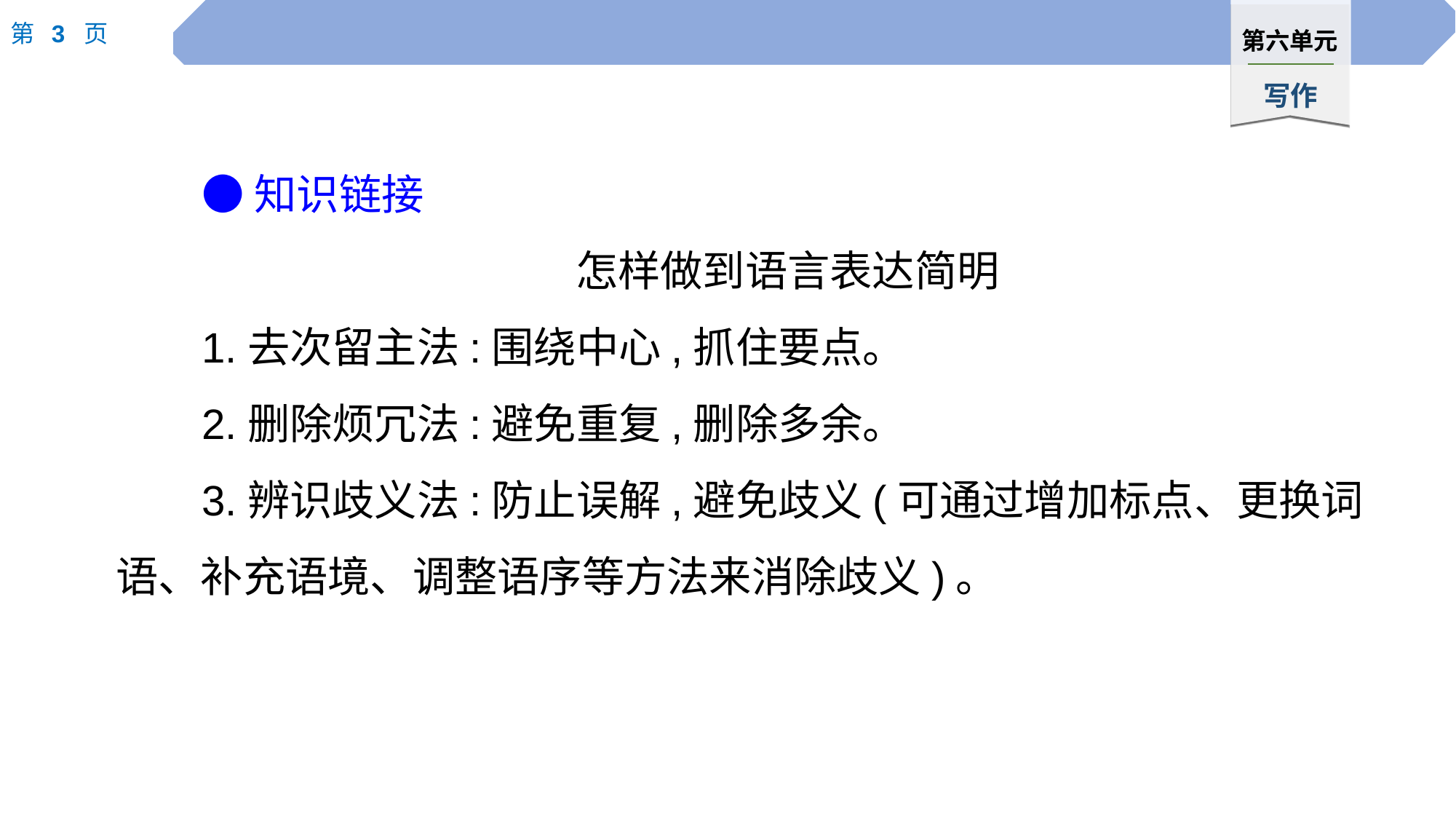

●知识链接
怎样做到语言表达简明
1.去次留主法:围绕中心,抓住要点。
2.删除烦冗法:避免重复,删除多余。
3.辨识歧义法:防止误解,避免歧义(可通过增加标点、更换词语、补充语境、调整语序等方法来消除歧义)。